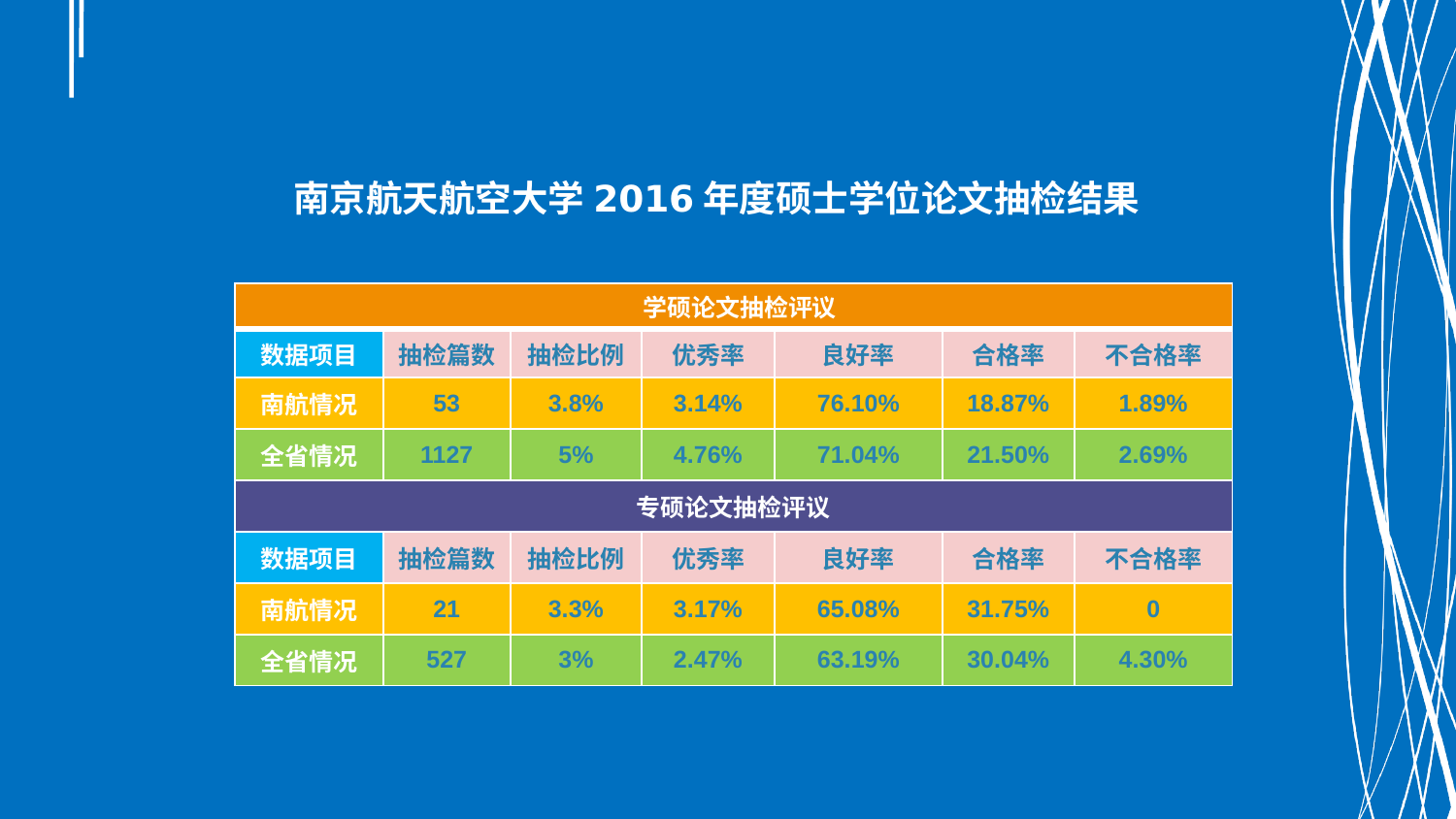

# 南京航天航空大学2016年度硕士学位论文抽检结果
| 学硕论文抽检评议 |  |  |  |  |  |  |
| --- | --- | --- | --- | --- | --- | --- |
| 数据项目 | 抽检篇数 | 抽检比例 | 优秀率 | 良好率 | 合格率 | 不合格率 |
| 南航情况 | 53 | 3.8% | 3.14% | 76.10% | 18.87% | 1.89% |
| 全省情况 | 1127 | 5% | 4.76% | 71.04% | 21.50% | 2.69% |
| 专硕论文抽检评议 |  |  |  |  |  |  |
| 数据项目 | 抽检篇数 | 抽检比例 | 优秀率 | 良好率 | 合格率 | 不合格率 |
| 南航情况 | 21 | 3.3% | 3.17% | 65.08% | 31.75% | 0 |
| 全省情况 | 527 | 3% | 2.47% | 63.19% | 30.04% | 4.30% |